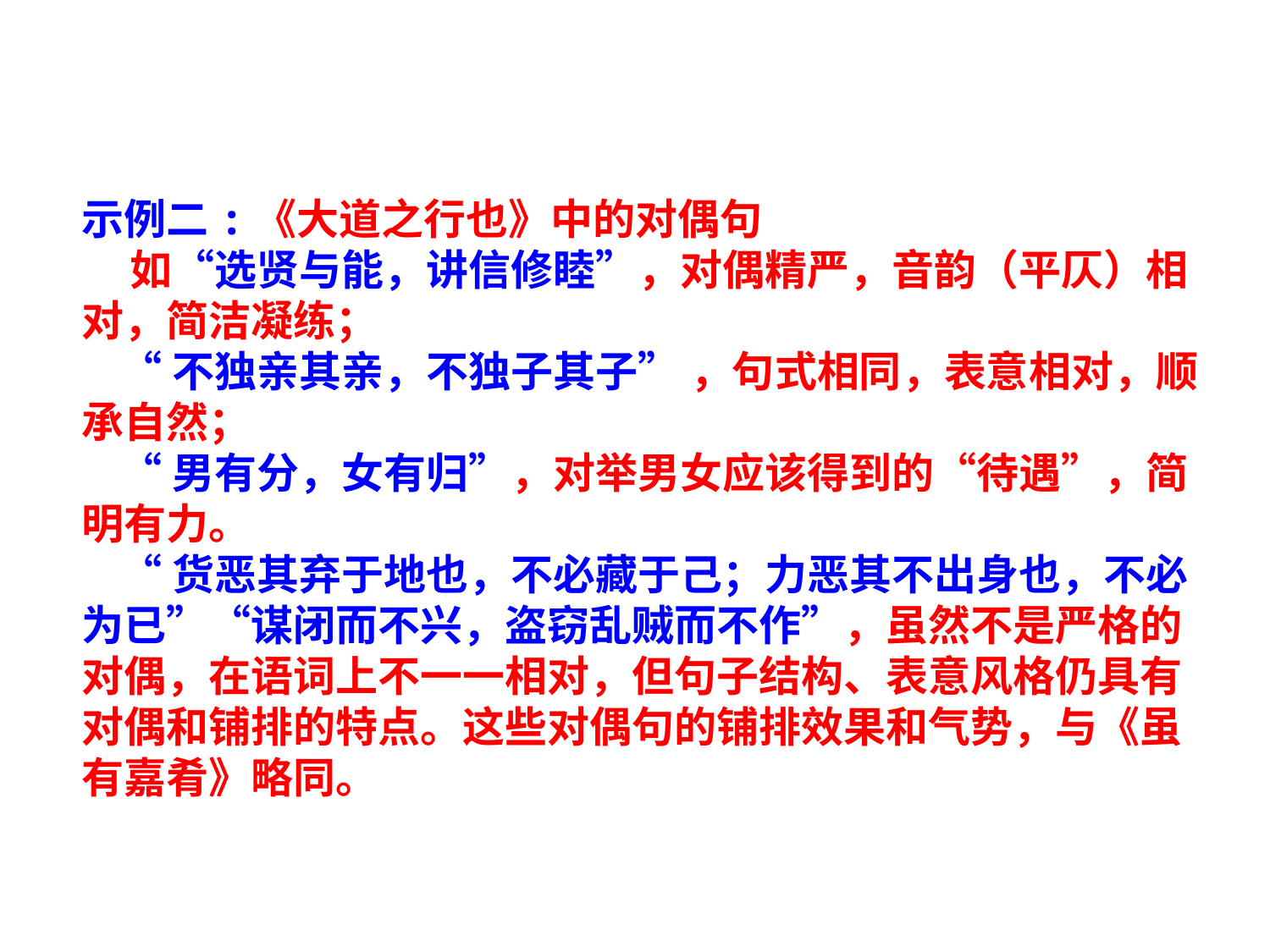

示例二:《大道之行也》中的对偶句
    如“选贤与能，讲信修睦”，对偶精严，音韵（平仄）相对，简洁凝练；
    “不独亲其亲，不独子其子” ，句式相同，表意相对，顺承自然；
    “男有分，女有归”，对举男女应该得到的“待遇”，简明有力。
    “货恶其弃于地也，不必藏于己；力恶其不出身也，不必为已”“谋闭而不兴，盗窃乱贼而不作”，虽然不是严格的对偶，在语词上不一一相对，但句子结构、表意风格仍具有对偶和铺排的特点。这些对偶句的铺排效果和气势，与《虽有嘉肴》略同。